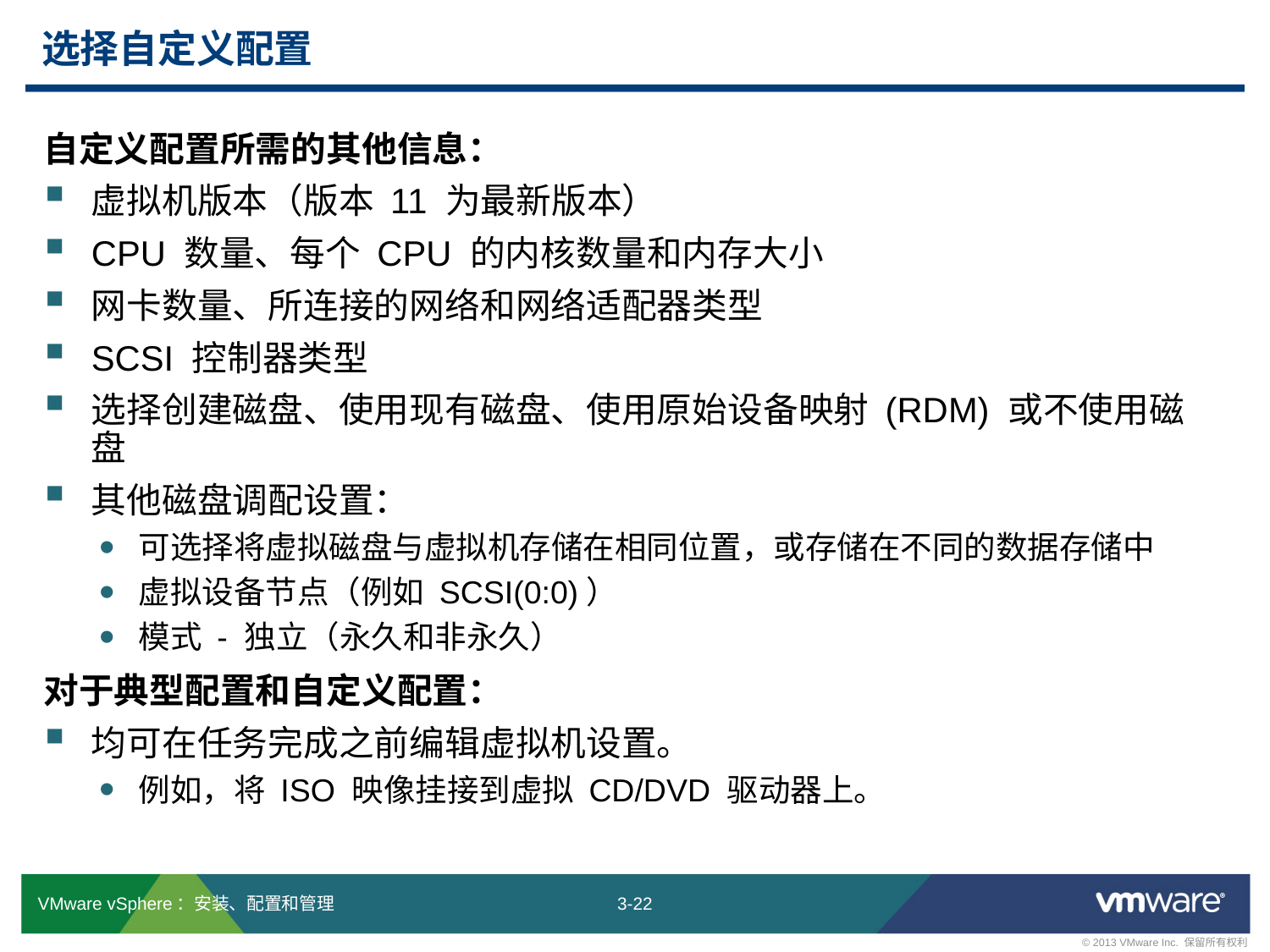

# 选择自定义配置
自定义配置所需的其他信息：
虚拟机版本（版本 11 为最新版本）
CPU 数量、每个 CPU 的内核数量和内存大小
网卡数量、所连接的网络和网络适配器类型
SCSI 控制器类型
选择创建磁盘、使用现有磁盘、使用原始设备映射 (RDM) 或不使用磁盘
其他磁盘调配设置：
可选择将虚拟磁盘与虚拟机存储在相同位置，或存储在不同的数据存储中
虚拟设备节点（例如 SCSI(0:0)）
模式 - 独立（永久和非永久）
对于典型配置和自定义配置：
均可在任务完成之前编辑虚拟机设置。
例如，将 ISO 映像挂接到虚拟 CD/DVD 驱动器上。